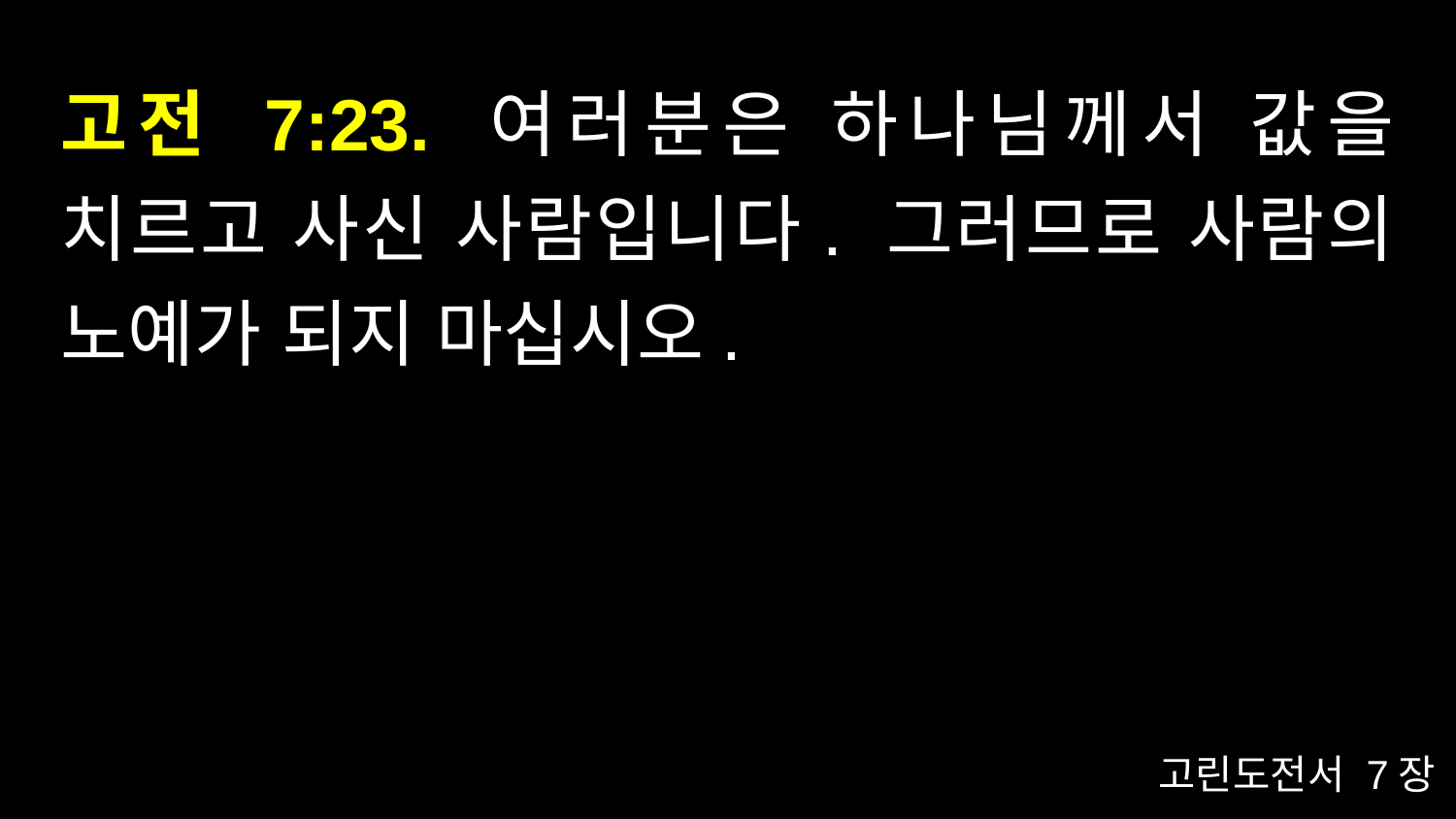

# 고전 7:23. 여러분은 하나님께서 값을 치르고 사신 사람입니다. 그러므로 사람의 노예가 되지 마십시오.
고린도전서 7장